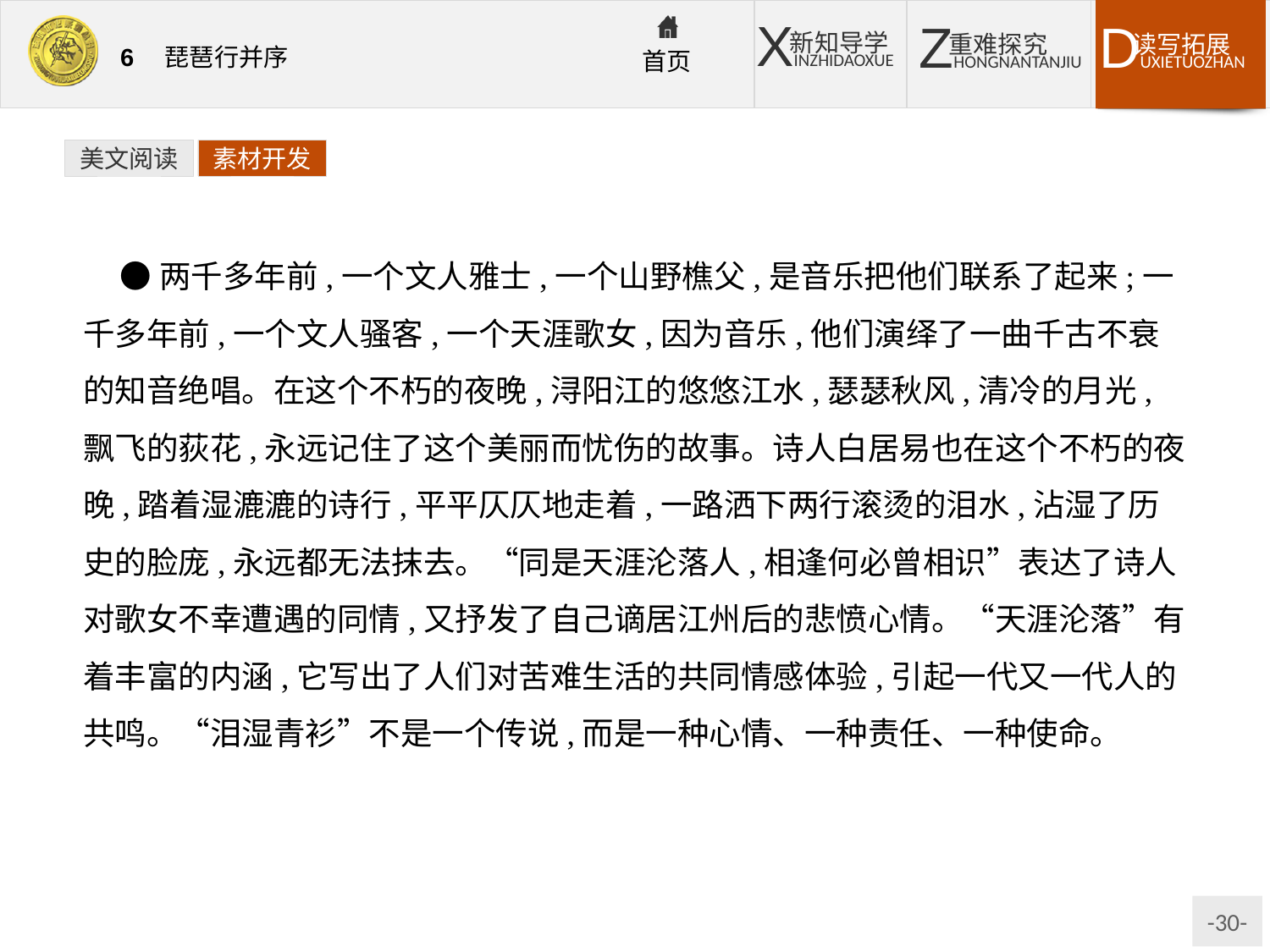

美文阅读
素材开发
●两千多年前,一个文人雅士,一个山野樵父,是音乐把他们联系了起来;一千多年前,一个文人骚客,一个天涯歌女,因为音乐,他们演绎了一曲千古不衰的知音绝唱。在这个不朽的夜晚,浔阳江的悠悠江水,瑟瑟秋风,清冷的月光,飘飞的荻花,永远记住了这个美丽而忧伤的故事。诗人白居易也在这个不朽的夜晚,踏着湿漉漉的诗行,平平仄仄地走着,一路洒下两行滚烫的泪水,沾湿了历史的脸庞,永远都无法抹去。“同是天涯沦落人,相逢何必曾相识”表达了诗人对歌女不幸遭遇的同情,又抒发了自己谪居江州后的悲愤心情。“天涯沦落”有着丰富的内涵,它写出了人们对苦难生活的共同情感体验,引起一代又一代人的共鸣。“泪湿青衫”不是一个传说,而是一种心情、一种责任、一种使命。